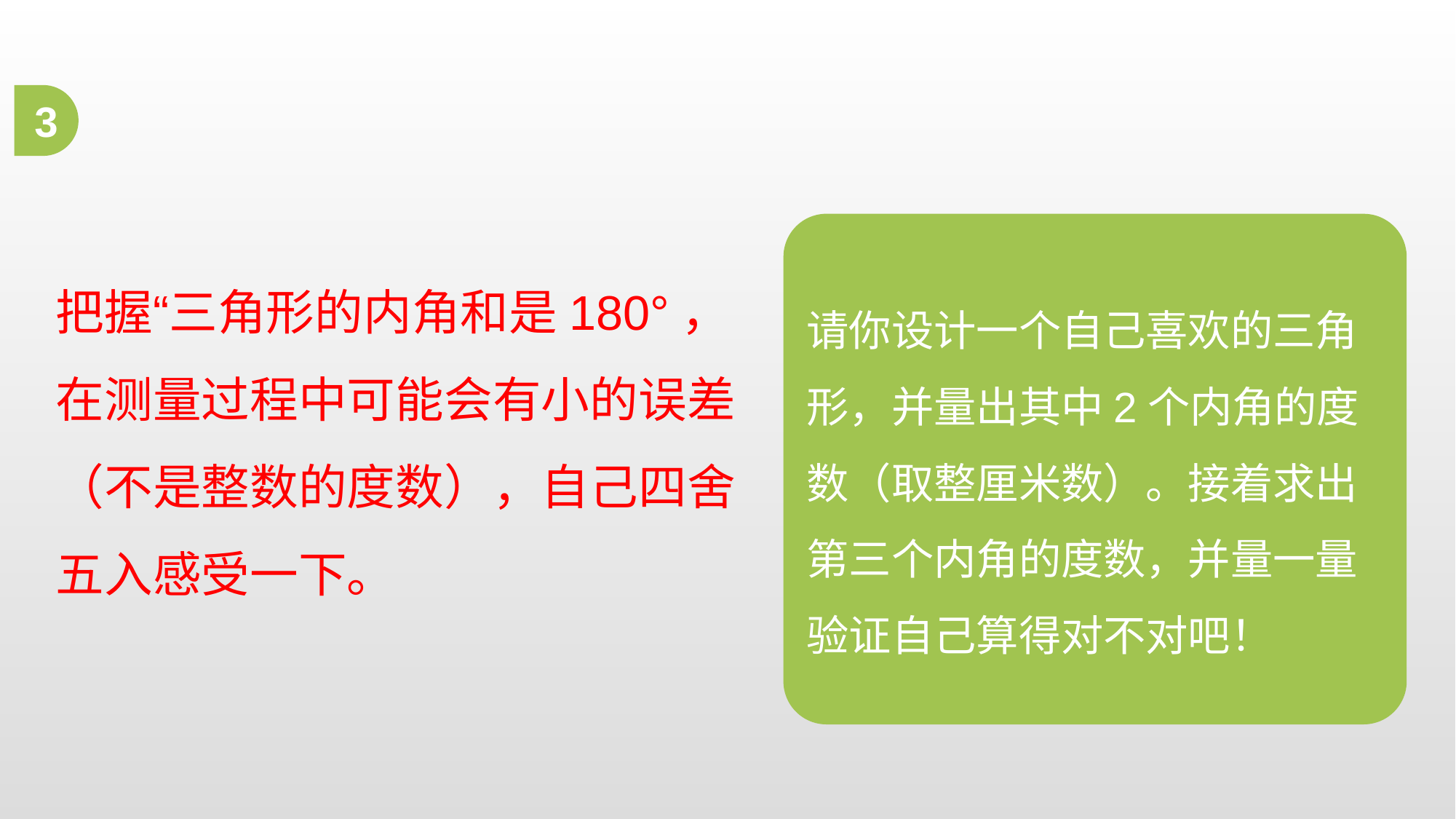

3
请你设计一个自己喜欢的三角形，并量出其中2个内角的度数（取整厘米数）。接着求出第三个内角的度数，并量一量验证自己算得对不对吧！
把握“三角形的内角和是180°，在测量过程中可能会有小的误差（不是整数的度数），自己四舍五入感受一下。